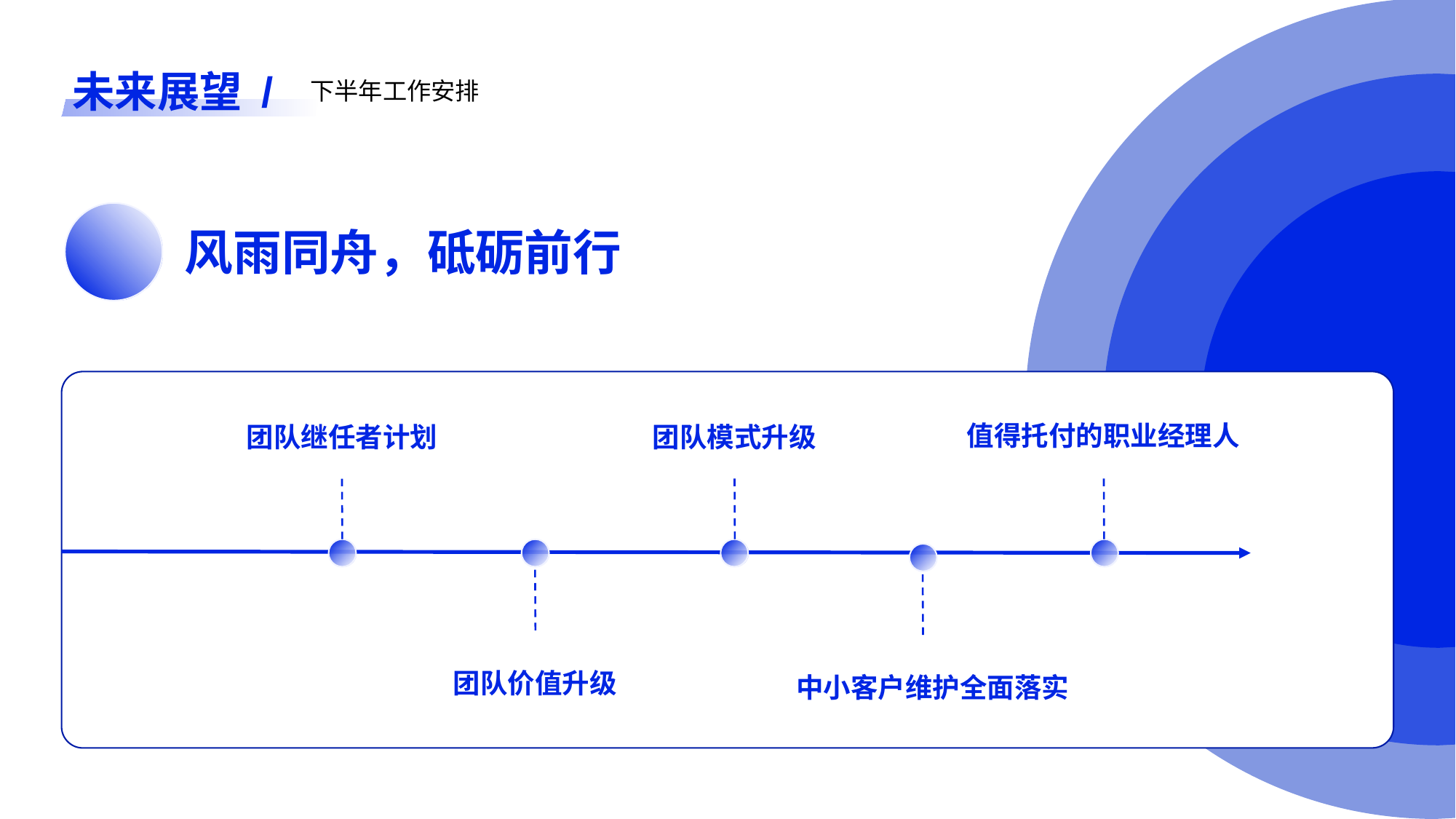

未来展望 /

下半年工作安排

风雨同舟，砥砺前行

值得托付的职业经理人
团队模式升级
团队继任者计划

团队价值升级
中小客户维护全面落实